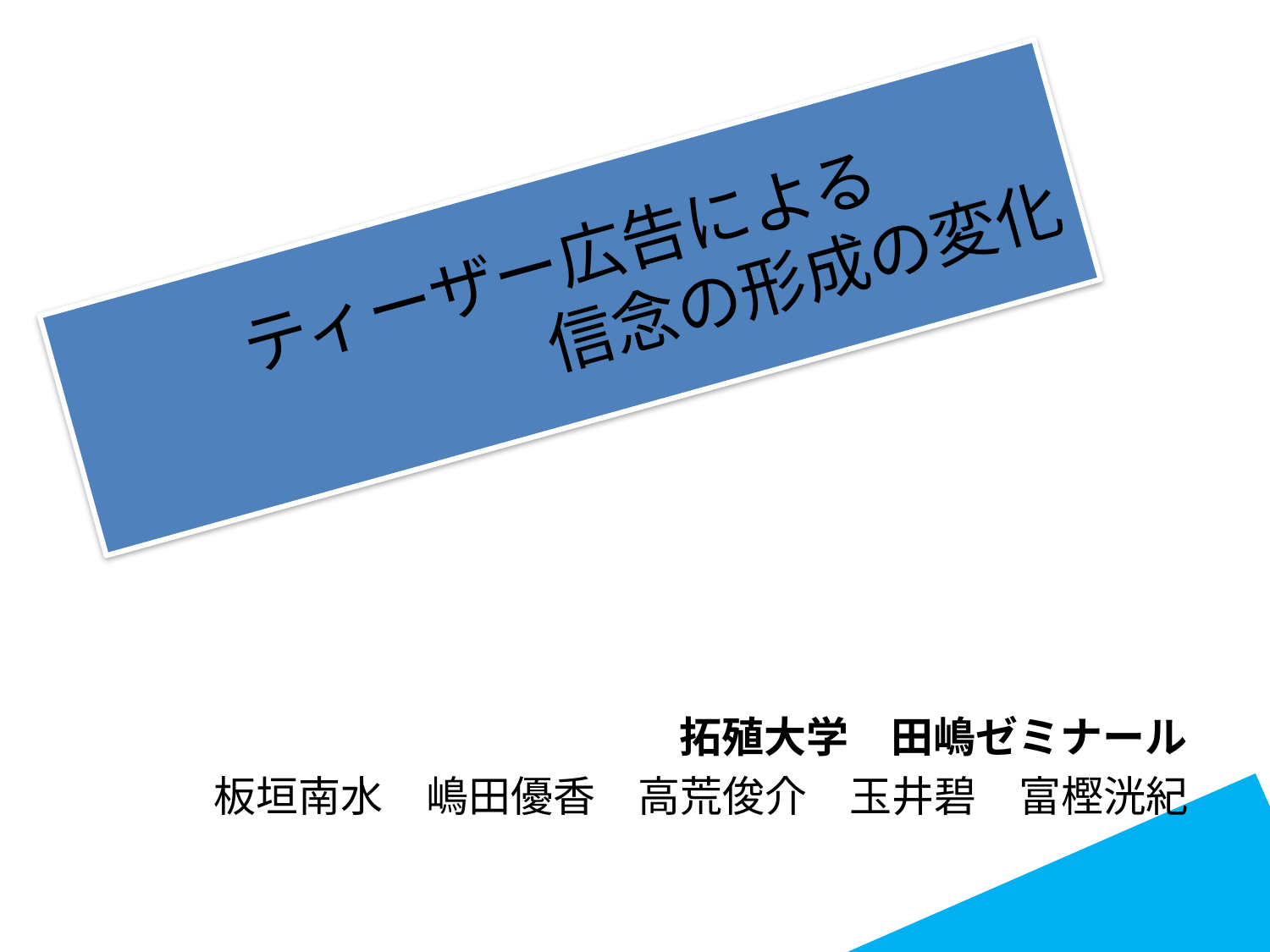

# ティーザー広告による 　　　　　　　信念の形成の変化
拓殖大学　田嶋ゼミナール
板垣南水　嶋田優香　高荒俊介　玉井碧　富樫洸紀

1